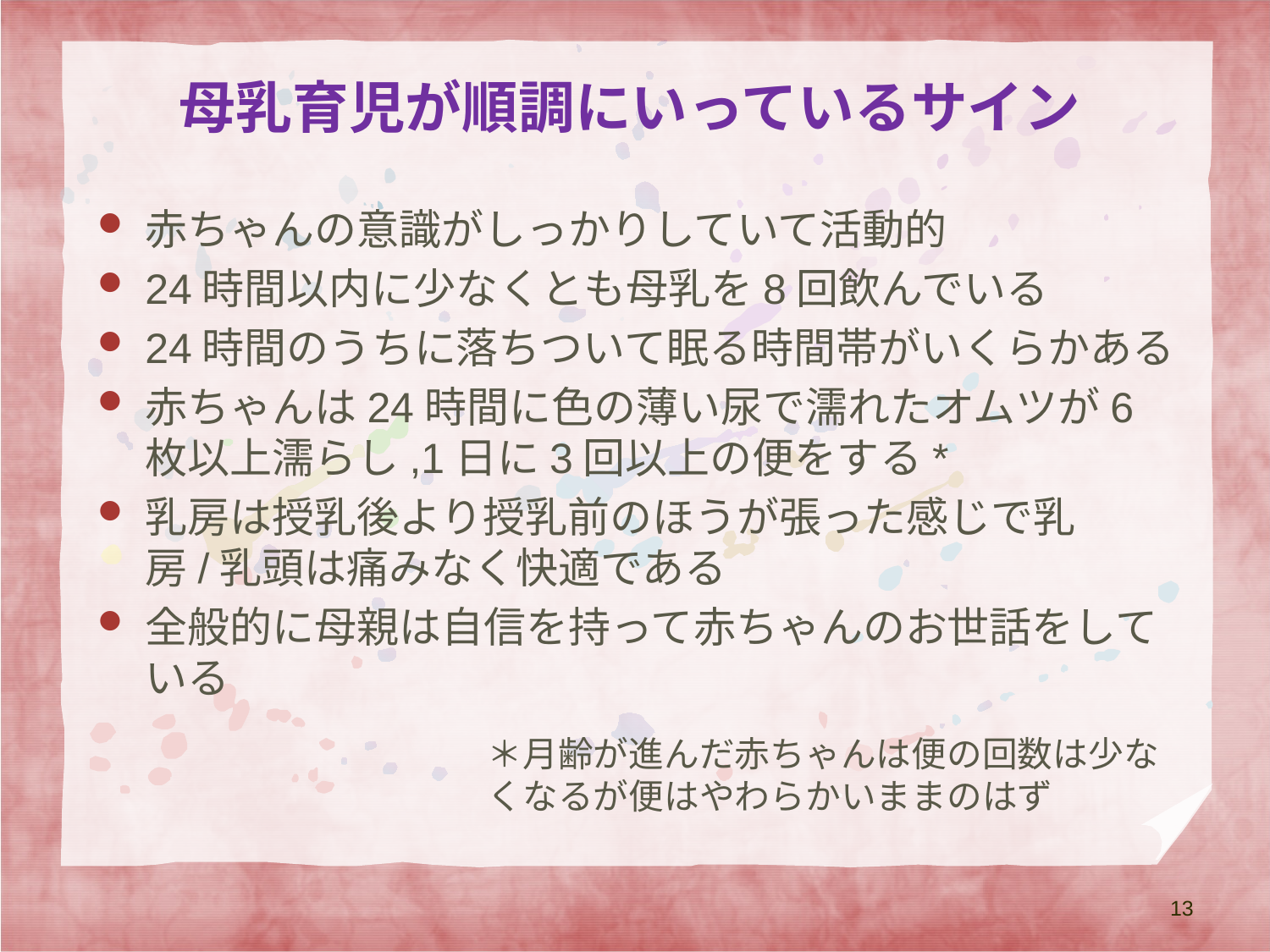

# 母乳育児が順調にいっているサイン
赤ちゃんの意識がしっかりしていて活動的
24時間以内に少なくとも母乳を8回飲んでいる
24時間のうちに落ちついて眠る時間帯がいくらかある
赤ちゃんは24時間に色の薄い尿で濡れたオムツが6枚以上濡らし,1日に3回以上の便をする*
乳房は授乳後より授乳前のほうが張った感じで乳房/乳頭は痛みなく快適である
全般的に母親は自信を持って赤ちゃんのお世話をしている
＊月齢が進んだ赤ちゃんは便の回数は少なくなるが便はやわらかいままのはず
13